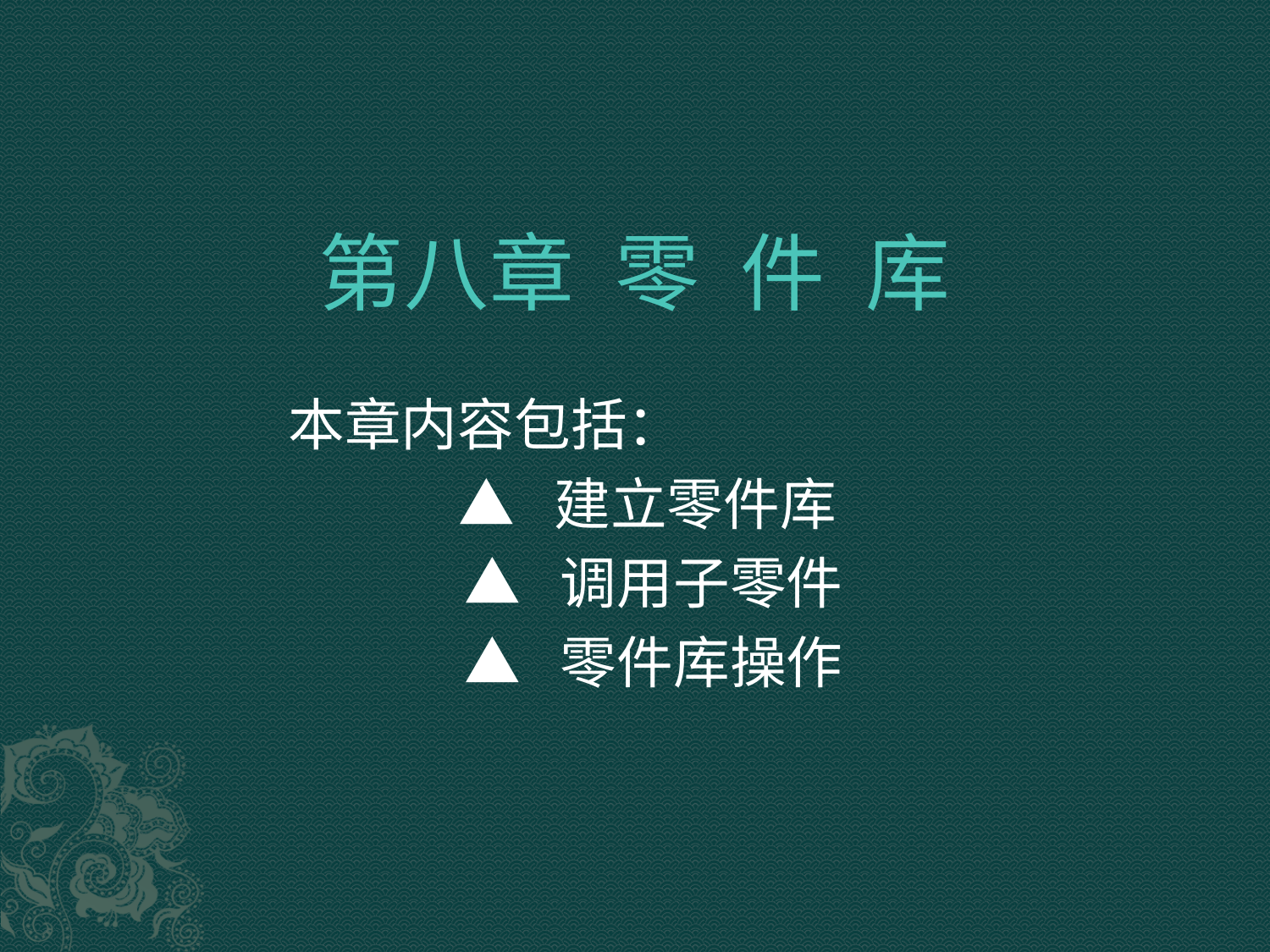

# 第八章  零  件  库
    本章内容包括：
  ▲  建立零件库
   ▲  调用子零件
   ▲  零件库操作